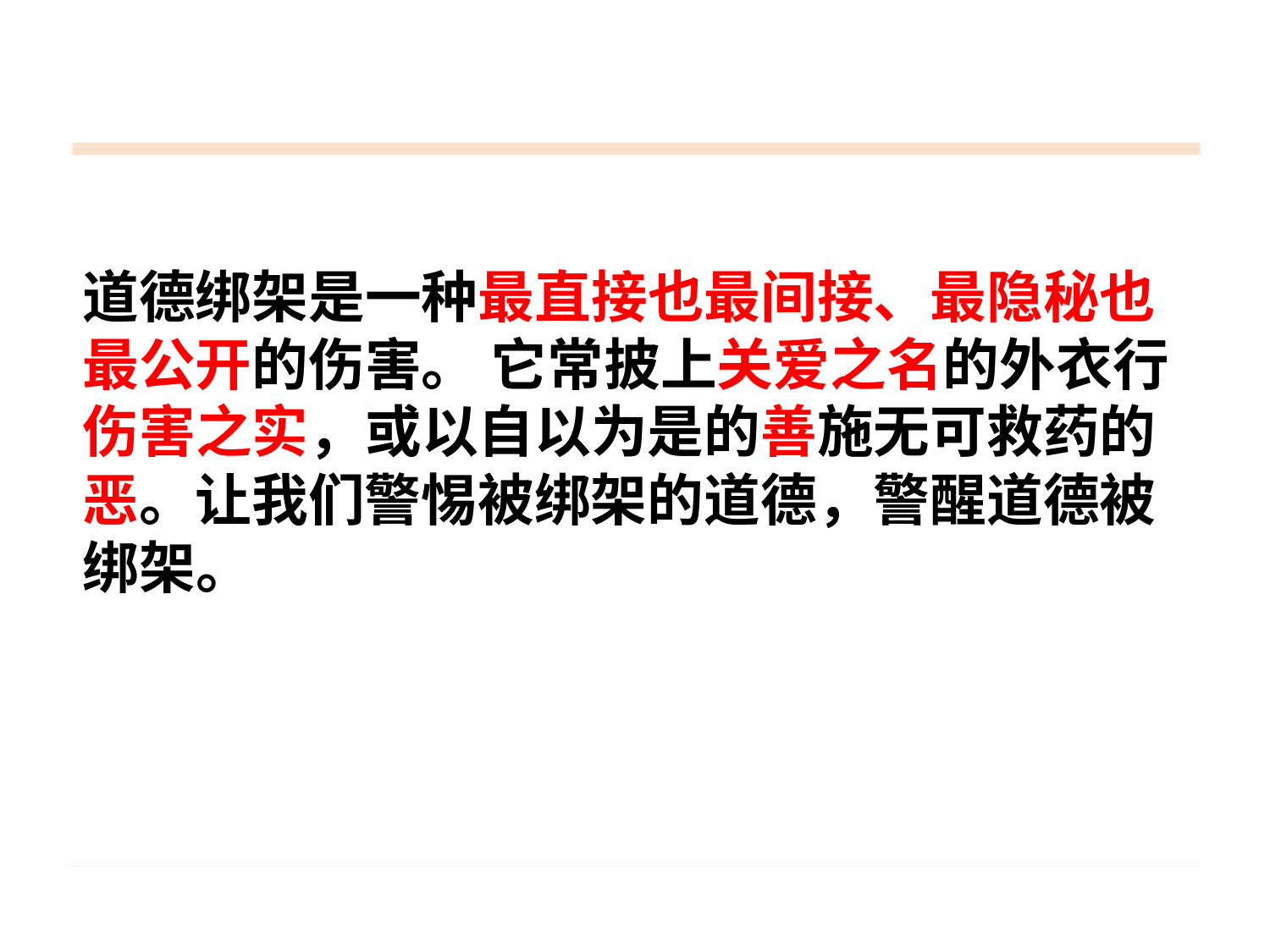

道德绑架是一种最直接也最间接、最隐秘也最公开的伤害。 它常披上关爱之名的外衣行伤害之实，或以自以为是的善施无可救药的恶。让我们警惕被绑架的道德，警醒道德被绑架。